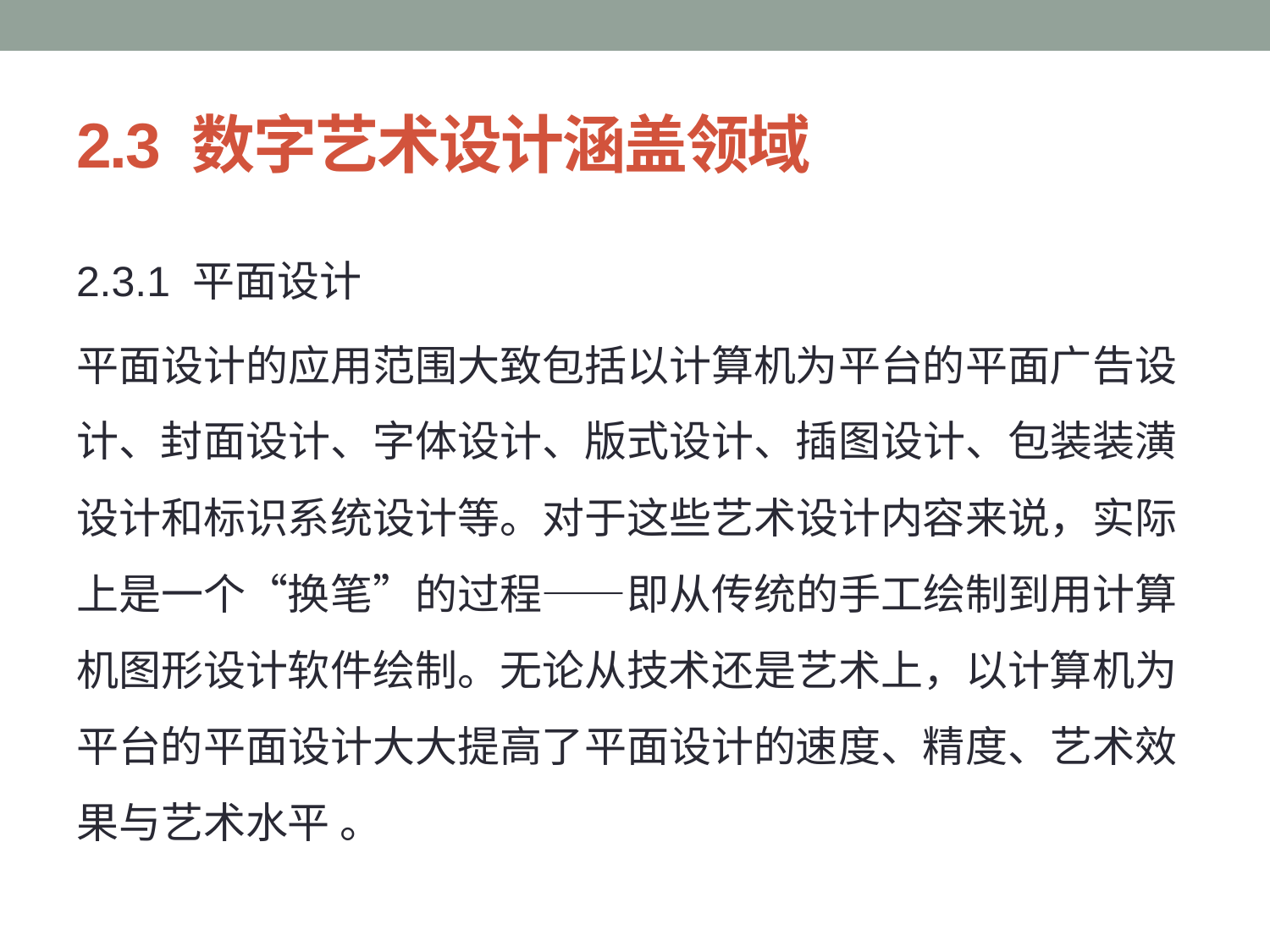

# 2.3 数字艺术设计涵盖领域
2.3.1 平面设计
平面设计的应用范围大致包括以计算机为平台的平面广告设计、封面设计、字体设计、版式设计、插图设计、包装装潢设计和标识系统设计等。对于这些艺术设计内容来说，实际上是一个“换笔”的过程——即从传统的手工绘制到用计算机图形设计软件绘制。无论从技术还是艺术上，以计算机为平台的平面设计大大提高了平面设计的速度、精度、艺术效果与艺术水平 。